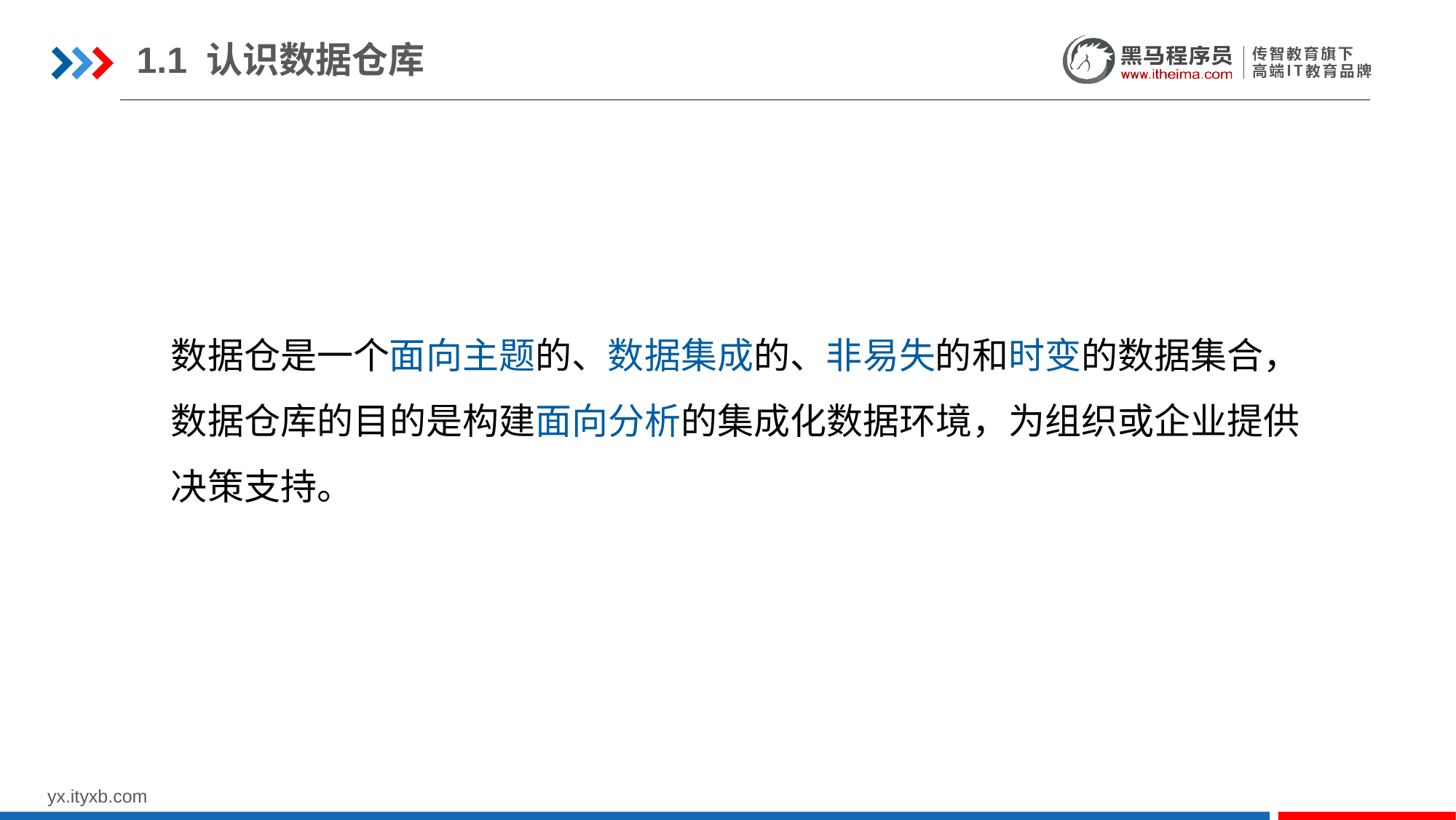

1.1 认识数据仓库
数据仓是一个面向主题的、数据集成的、非易失的和时变的数据集合，数据仓库的目的是构建面向分析的集成化数据环境，为组织或企业提供决策支持。